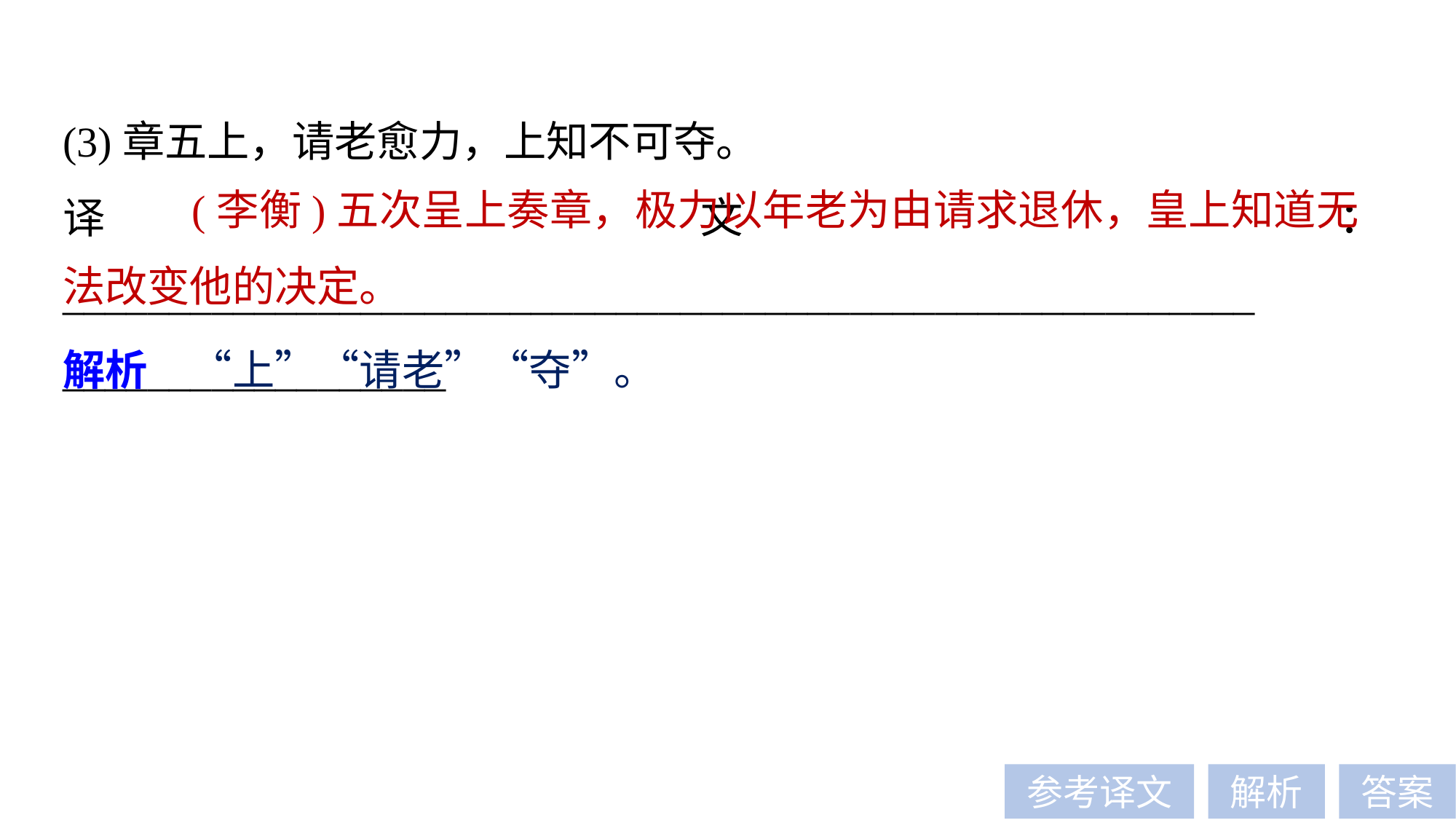

(3)章五上，请老愈力，上知不可夺。
译文：________________________________________________________
__________________
            (李衡)五次呈上奏章，极力以年老为由请求退休，皇上知道无法改变他的决定。
解析　“上”“请老”“夺”。
参考译文
解析
答案